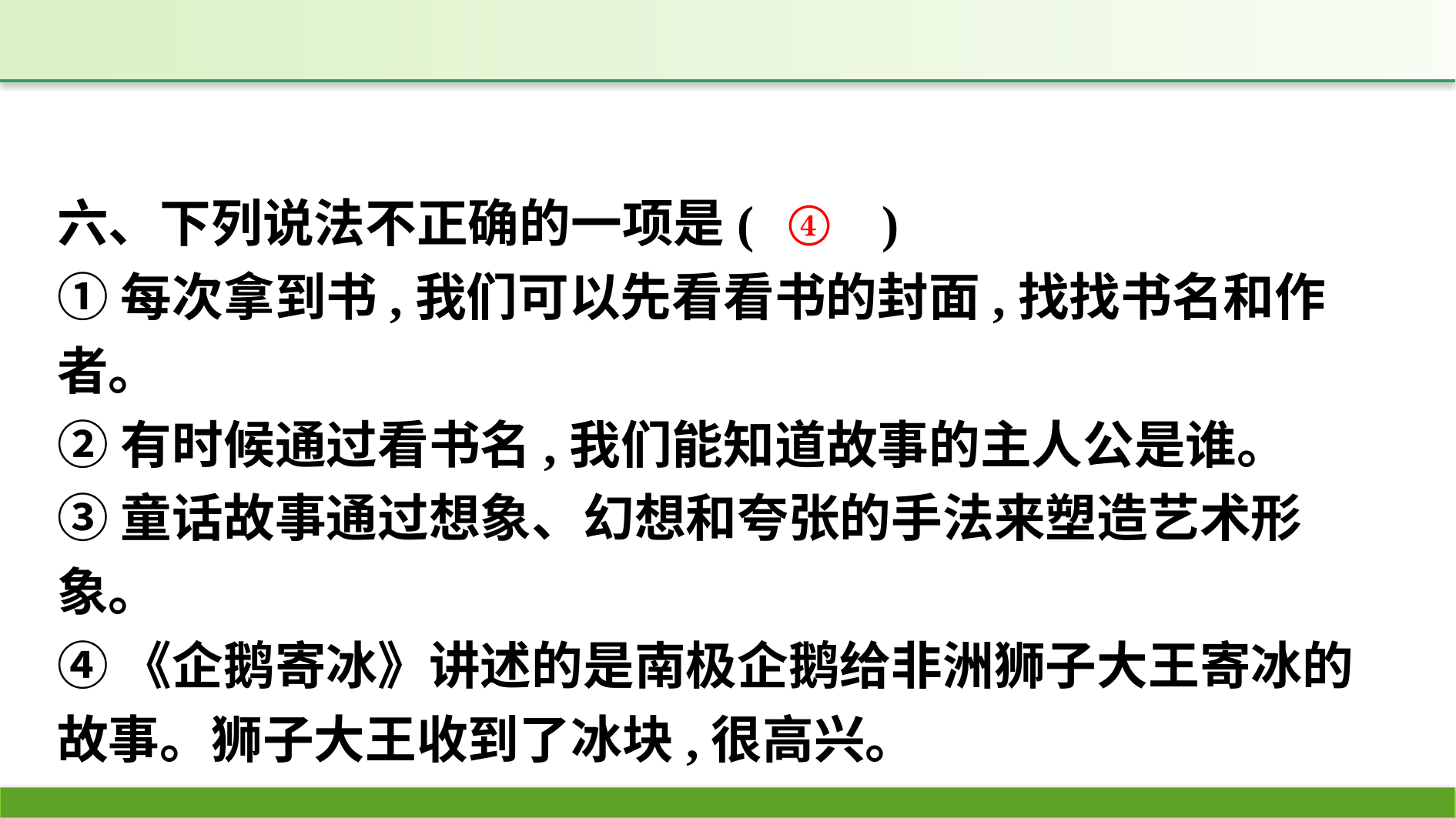

六、下列说法不正确的一项是(　　)
①每次拿到书,我们可以先看看书的封面,找找书名和作者。
②有时候通过看书名,我们能知道故事的主人公是谁。
③童话故事通过想象、幻想和夸张的手法来塑造艺术形象。
④《企鹅寄冰》讲述的是南极企鹅给非洲狮子大王寄冰的故事。狮子大王收到了冰块,很高兴。
④